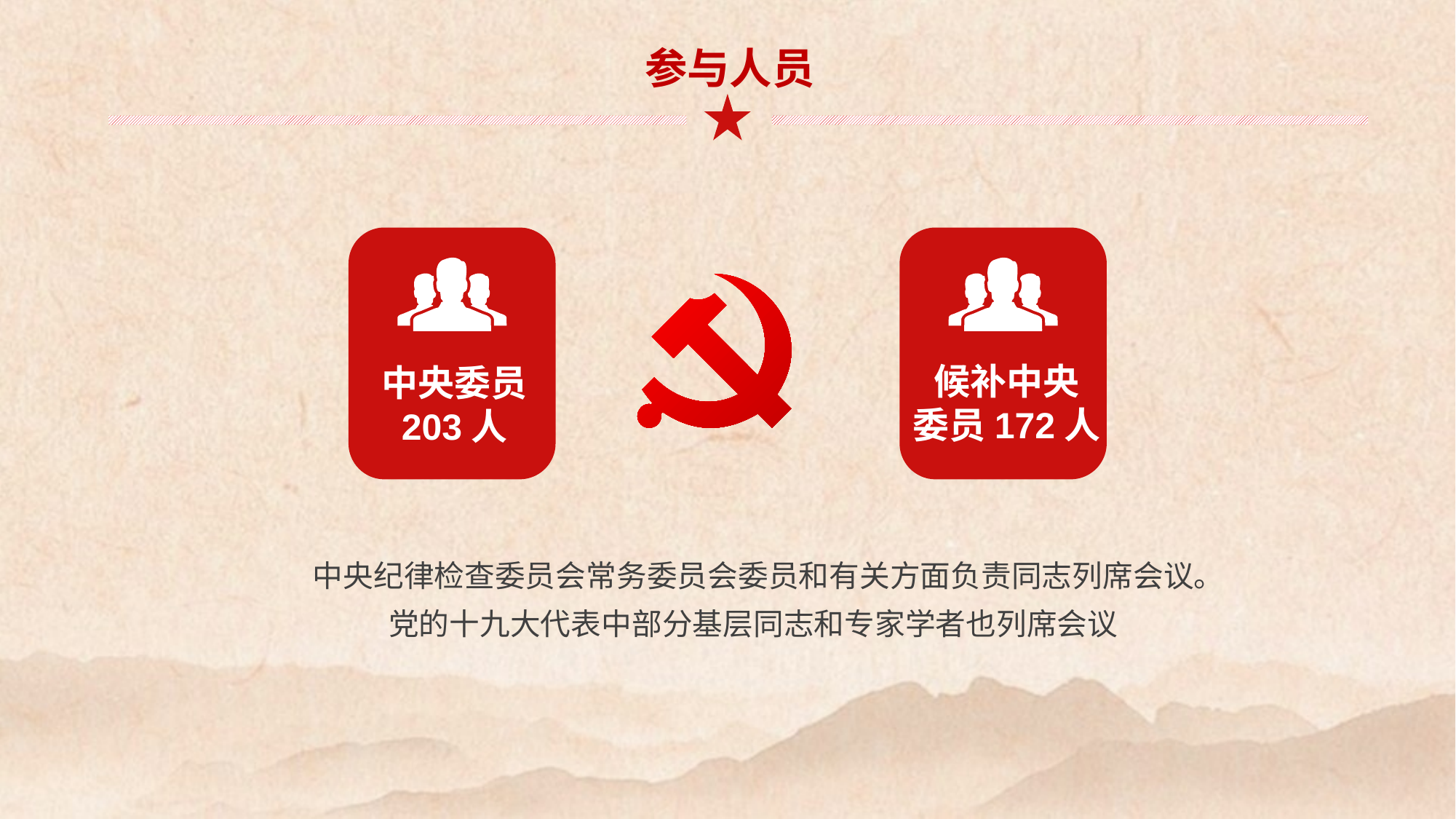

参与人员

中央委员
203人

候补中央
委员172人

中央纪律检查委员会常务委员会委员和有关方面负责同志列席会议。党的十九大代表中部分基层同志和专家学者也列席会议